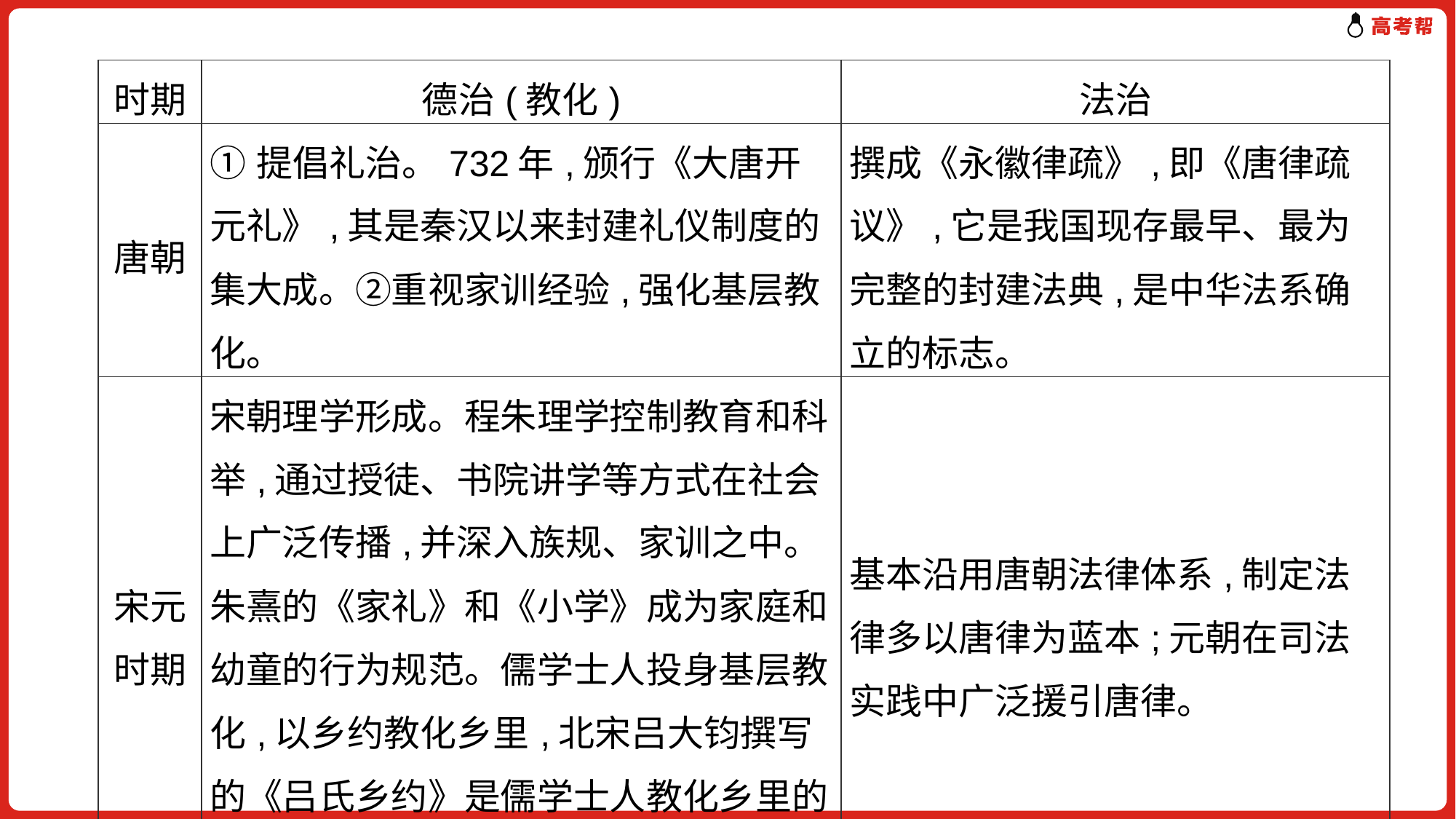

| 时期 | 德治(教化) | 法治 |
| --- | --- | --- |
| 唐朝 | ①提倡礼治。732年,颁行《大唐开元礼》,其是秦汉以来封建礼仪制度的集大成。②重视家训经验,强化基层教化。 | 撰成《永徽律疏》,即《唐律疏议》,它是我国现存最早、最为完整的封建法典,是中华法系确立的标志。 |
| 宋元时期 | 宋朝理学形成。程朱理学控制教育和科举,通过授徒、书院讲学等方式在社会上广泛传播,并深入族规、家训之中。朱熹的《家礼》和《小学》成为家庭和幼童的行为规范。儒学士人投身基层教化,以乡约教化乡里,北宋吕大钧撰写的《吕氏乡约》是儒学士人教化乡里的范本。 | 基本沿用唐朝法律体系,制定法律多以唐律为蓝本;元朝在司法实践中广泛援引唐律。 |